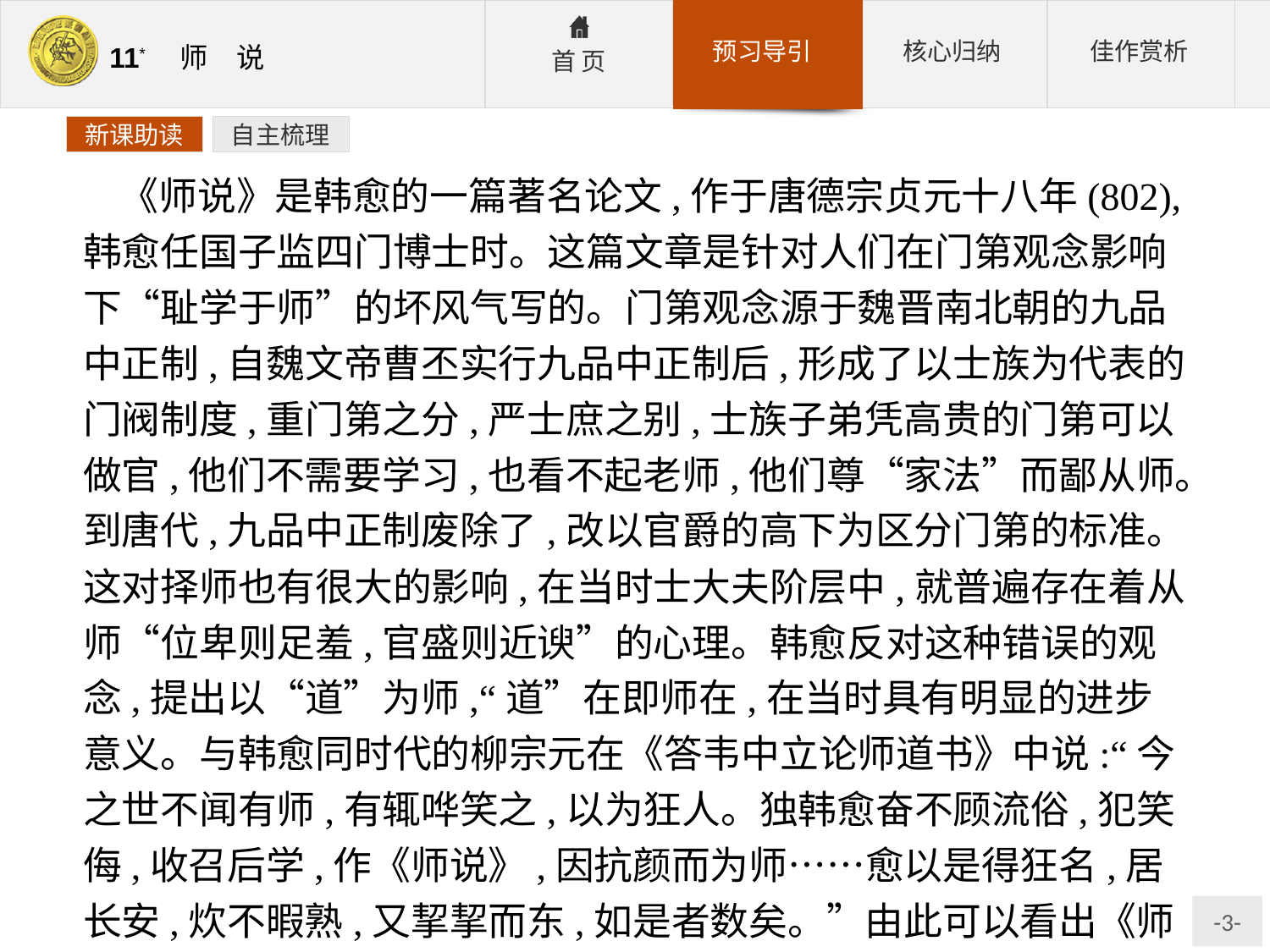

新课助读
自主梳理
《师说》是韩愈的一篇著名论文,作于唐德宗贞元十八年(802),韩愈任国子监四门博士时。这篇文章是针对人们在门第观念影响下“耻学于师”的坏风气写的。门第观念源于魏晋南北朝的九品中正制,自魏文帝曹丕实行九品中正制后,形成了以士族为代表的门阀制度,重门第之分,严士庶之别,士族子弟凭高贵的门第可以做官,他们不需要学习,也看不起老师,他们尊“家法”而鄙从师。到唐代,九品中正制废除了,改以官爵的高下为区分门第的标准。这对择师也有很大的影响,在当时士大夫阶层中,就普遍存在着从师“位卑则足羞,官盛则近谀”的心理。韩愈反对这种错误的观念,提出以“道”为师,“道”在即师在,在当时具有明显的进步意义。与韩愈同时代的柳宗元在《答韦中立论师道书》中说:“今之世不闻有师,有辄哗笑之,以为狂人。独韩愈奋不顾流俗,犯笑侮,收召后学,作《师说》,因抗颜而为师……愈以是得狂名,居长安,炊不暇熟,又挈挈而东,如是者数矣。”由此可以看出《师说》的写作背景和作者的斗争精神。